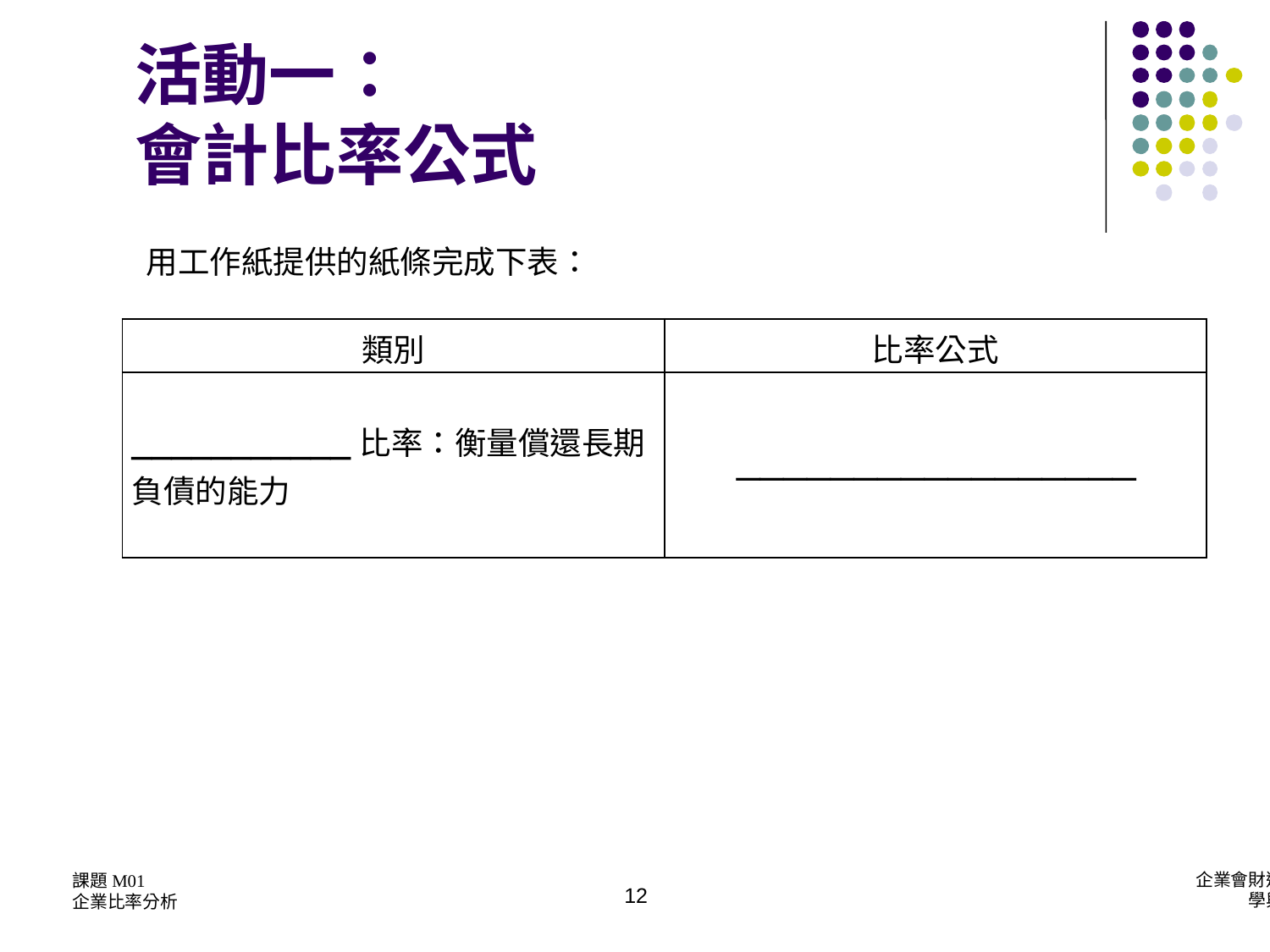

活動一：
會計比率公式
用工作紙提供的紙條完成下表：
| 類別 | 比率公式 |
| --- | --- |
| \_\_\_\_\_\_\_\_\_\_\_比率：衡量償還長期負債的能力 | \_\_\_\_\_\_\_\_\_\_\_\_\_\_\_\_\_ |

12
課題M01
企業比率分析